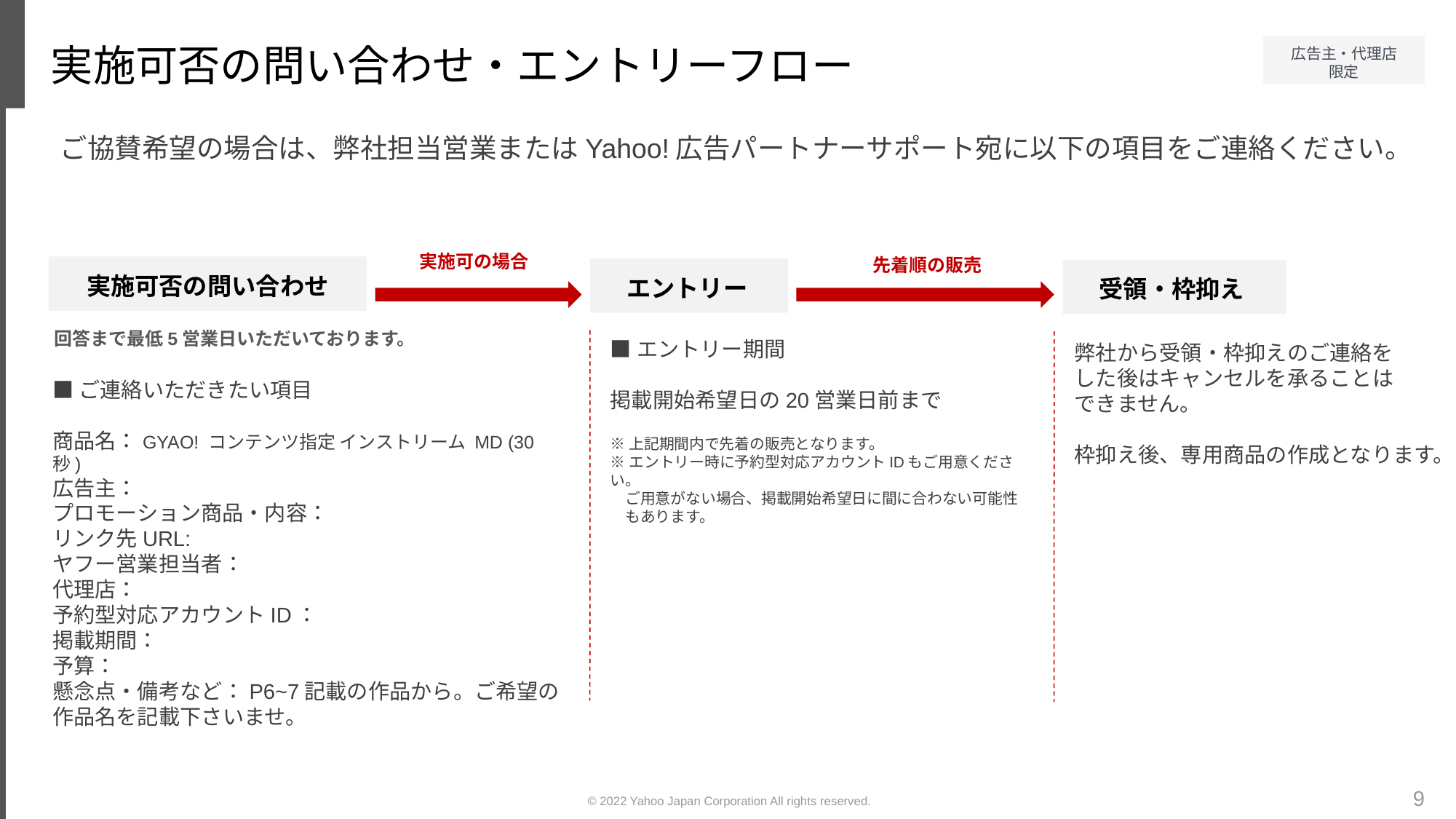

実施可否の問い合わせ・エントリーフロー
ご協賛希望の場合は、弊社担当営業またはYahoo!広告パートナーサポート宛に以下の項目をご連絡ください。
実施可の場合
先着順の販売

実施可否の問い合わせ
エントリー
受領・枠抑え

回答まで最低5営業日いただいております。
■エントリー期間

掲載開始希望日の20営業日前まで

弊社から受領・枠抑えのご連絡を
した後はキャンセルを承ることは
できません。

枠抑え後、専用商品の作成となります。
■ご連絡いただきたい項目

商品名：GYAO! コンテンツ指定 インストリーム MD (30秒)
広告主：
プロモーション商品・内容：
リンク先URL:
ヤフー営業担当者：
代理店：
予約型対応アカウントID：
掲載期間：
予算：
懸念点・備考など：P6~7記載の作品から。ご希望の作品名を記載下さいませ。
※上記期間内で先着の販売となります。
※エントリー時に予約型対応アカウントIDもご用意ください。
　ご用意がない場合、掲載開始希望日に間に合わない可能性
　もあります。
9